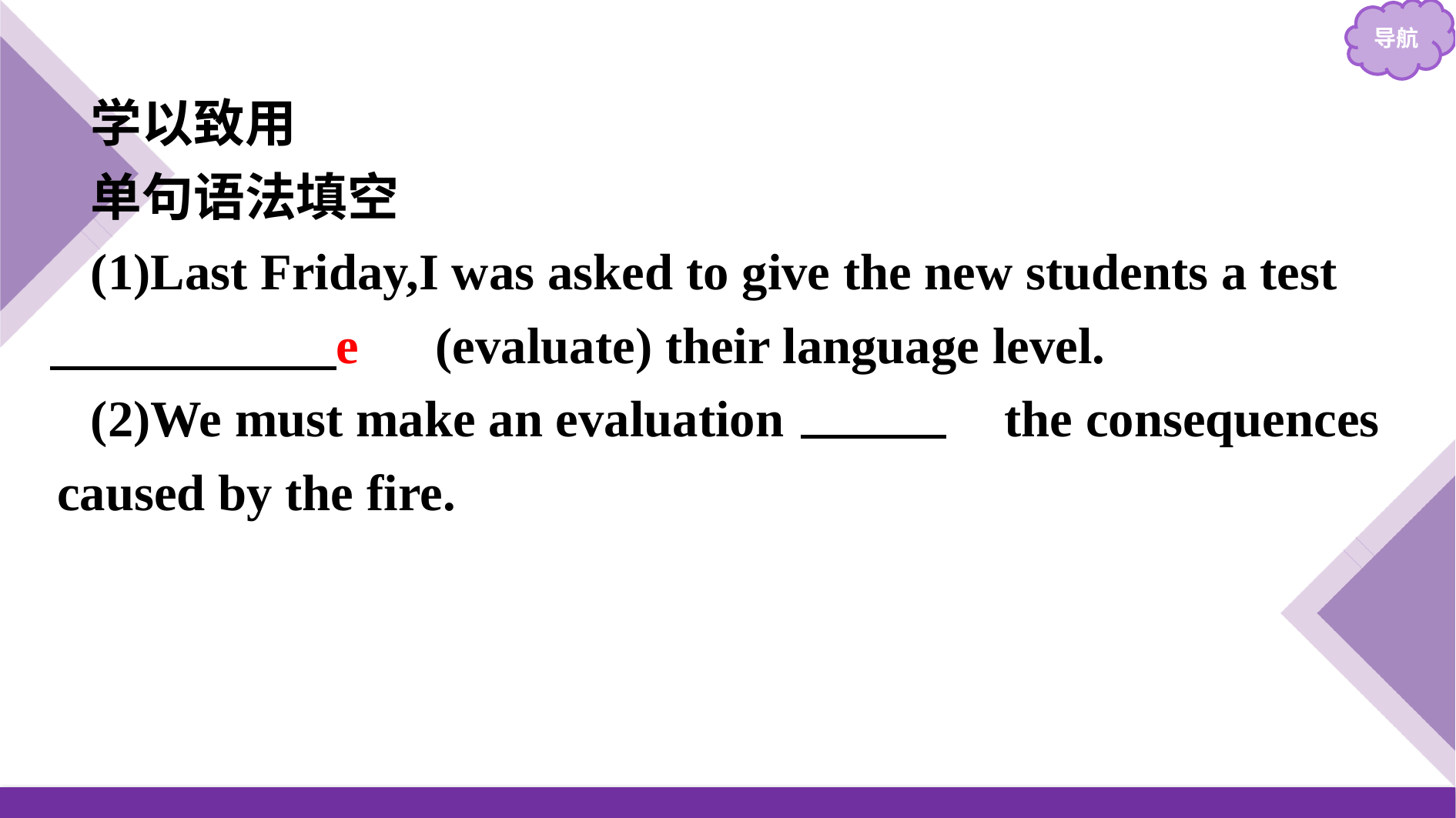

学以致用
单句语法填空
(1)Last Friday,I was asked to give the new students a test 　to evaluate　(evaluate) their language level.
(2)We must make an evaluation 　of　 the consequences caused by the fire.